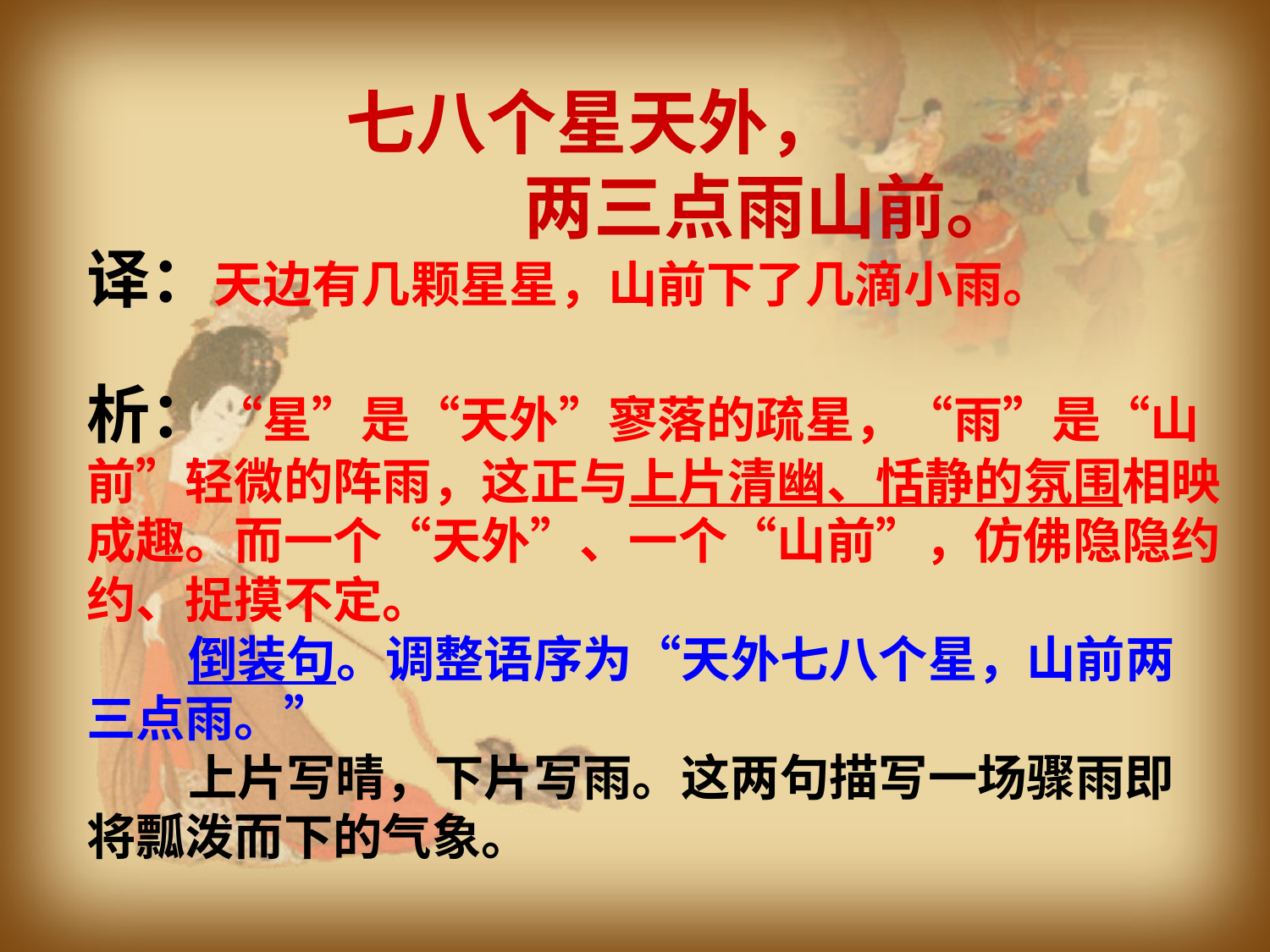

七八个星天外，
          两三点雨山前。
译：天边有几颗星星，山前下了几滴小雨。

析：“星”是“天外”寥落的疏星，“雨”是“山前”轻微的阵雨，这正与上片清幽、恬静的氛围相映成趣。而一个“天外”、一个“山前”，仿佛隐隐约约、捉摸不定。
        倒装句。调整语序为“天外七八个星，山前两三点雨。”
        上片写晴，下片写雨。这两句描写一场骤雨即将瓢泼而下的气象。